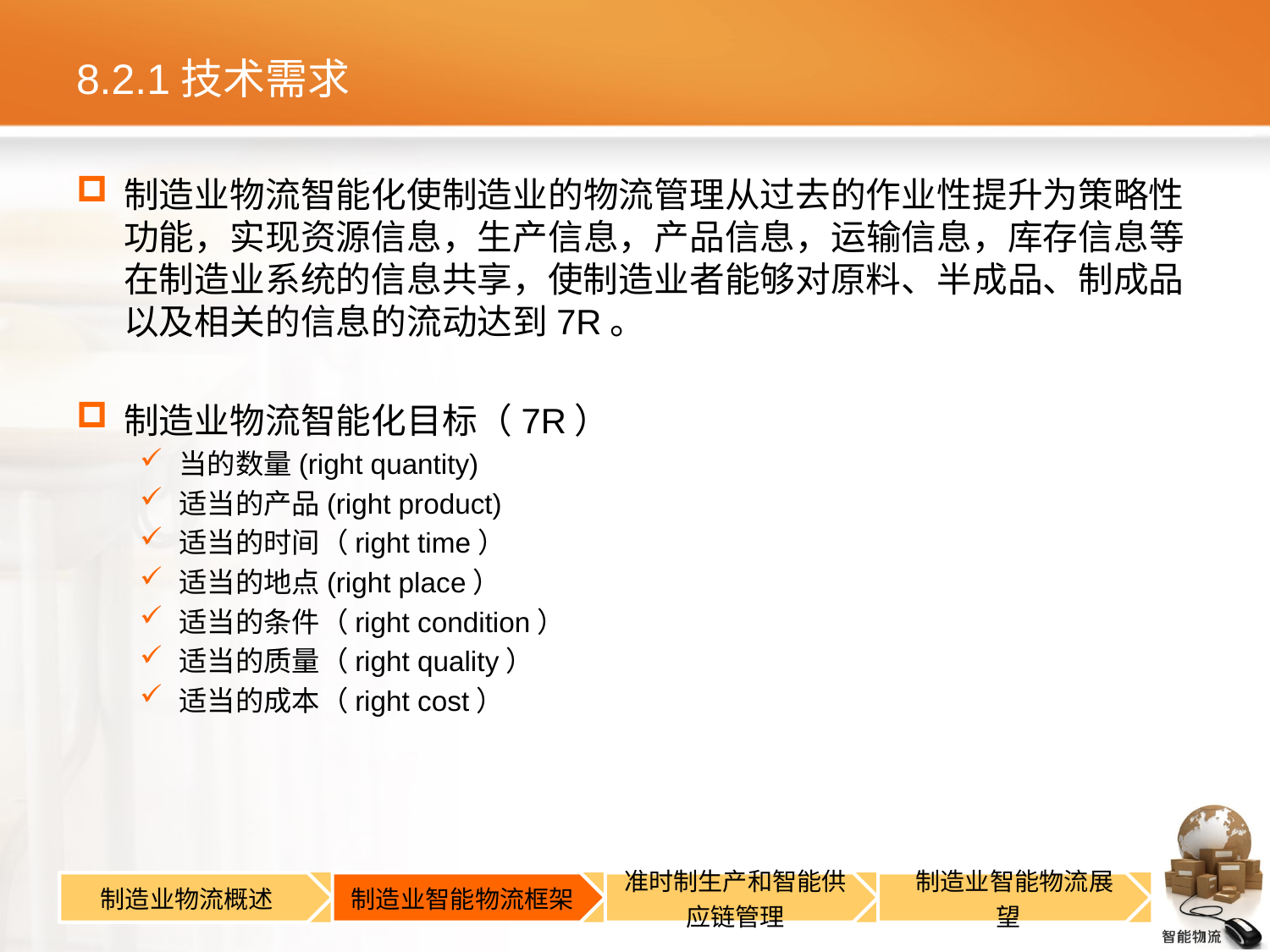

# 8.2.1技术需求
制造业物流智能化使制造业的物流管理从过去的作业性提升为策略性功能，实现资源信息，生产信息，产品信息，运输信息，库存信息等在制造业系统的信息共享，使制造业者能够对原料、半成品、制成品以及相关的信息的流动达到7R。

制造业物流智能化目标（7R）
当的数量(right quantity)
适当的产品(right product)
适当的时间（right time）
适当的地点(right place）
适当的条件（right condition）
适当的质量（right quality）
适当的成本（right cost）